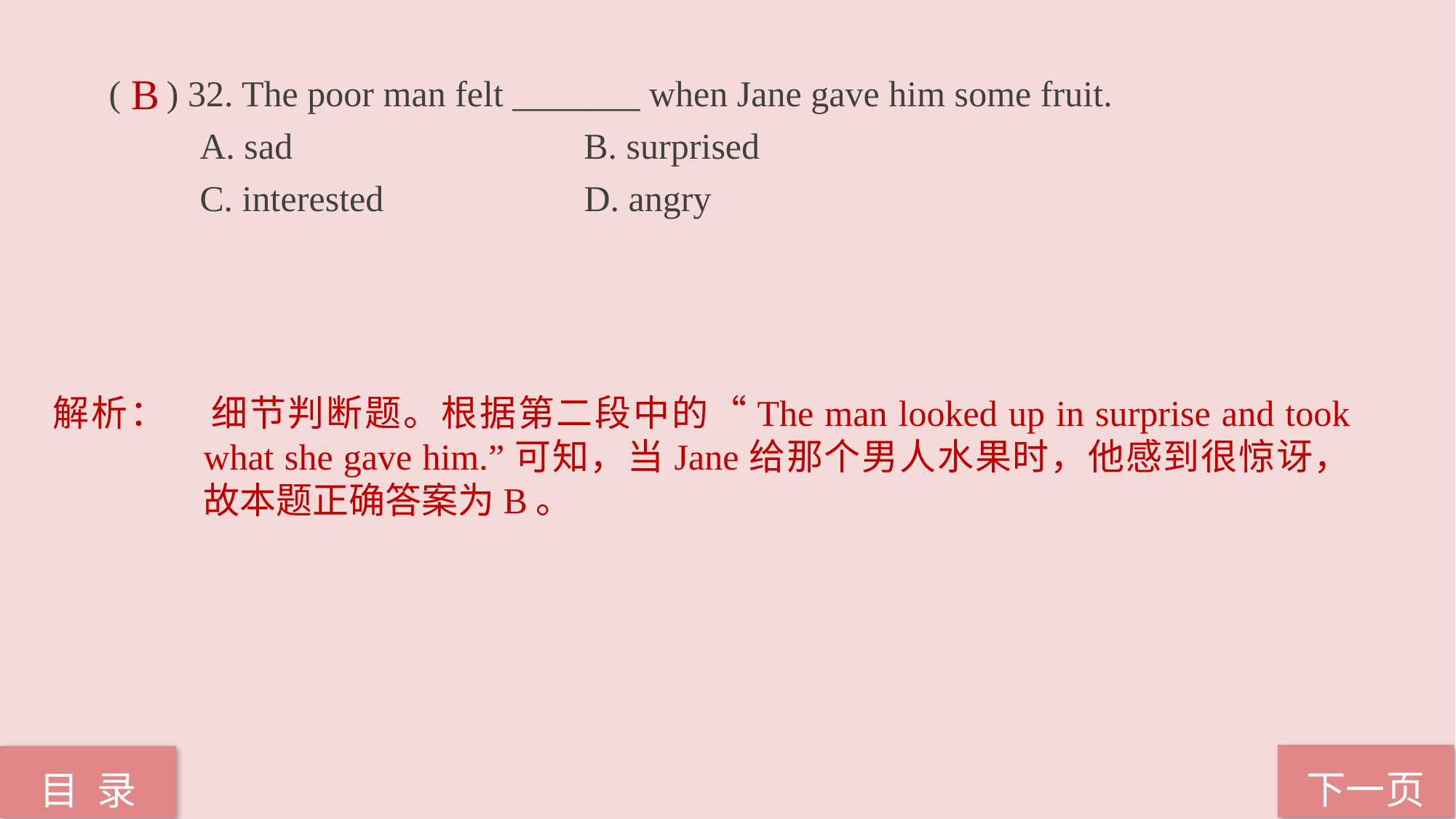

(     ) 32. The poor man felt _______ when Jane gave him some fruit.
          A. sad                                B. surprised
          C. interested                      D. angry
B
解析：	细节判断题。根据第二段中的“The man looked up in surprise and took what she gave him.”可知，当Jane给那个男人水果时，他感到很惊讶，故本题正确答案为B。